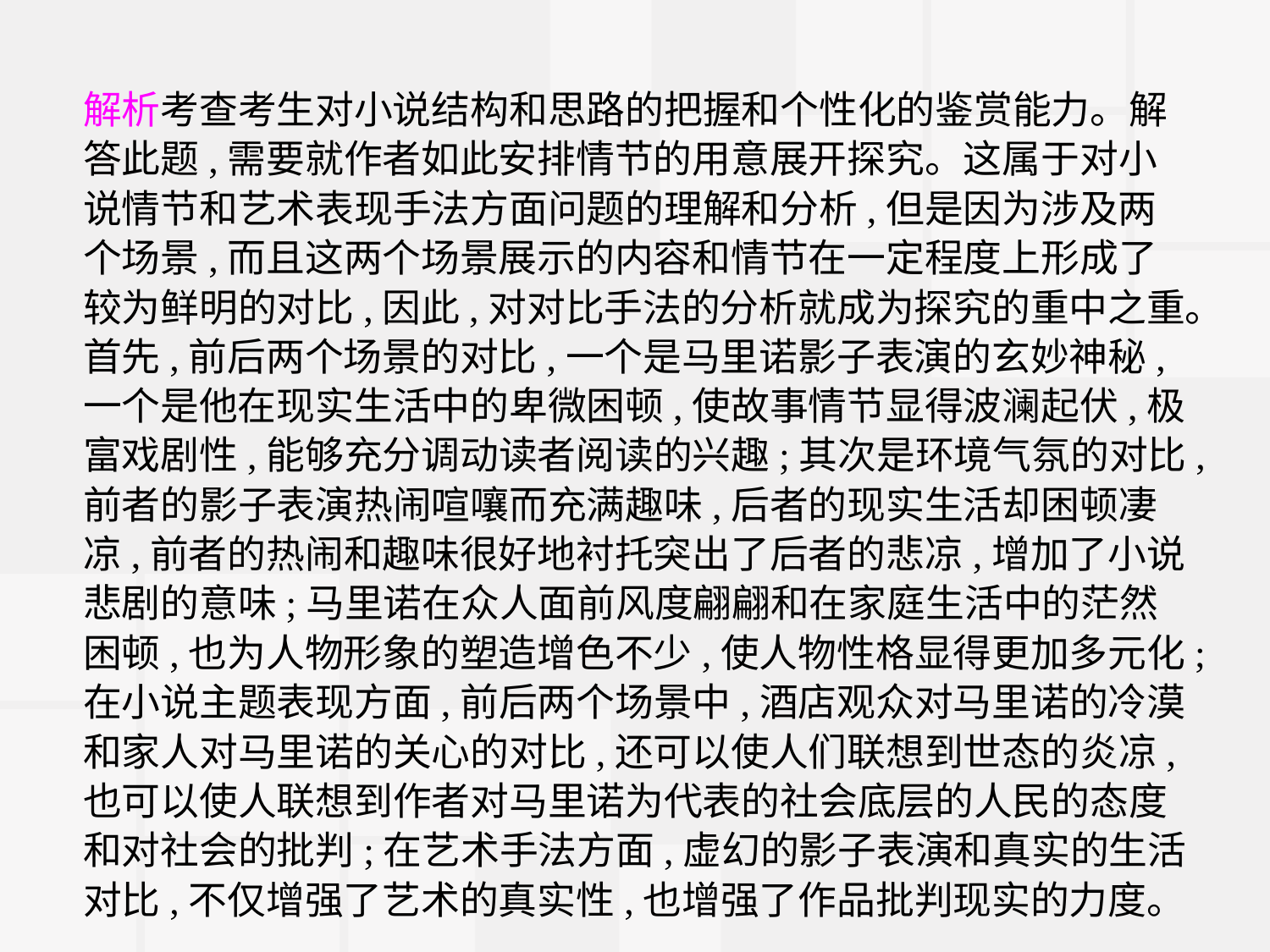

解析考查考生对小说结构和思路的把握和个性化的鉴赏能力。解答此题,需要就作者如此安排情节的用意展开探究。这属于对小说情节和艺术表现手法方面问题的理解和分析,但是因为涉及两个场景,而且这两个场景展示的内容和情节在一定程度上形成了较为鲜明的对比,因此,对对比手法的分析就成为探究的重中之重。首先,前后两个场景的对比,一个是马里诺影子表演的玄妙神秘,一个是他在现实生活中的卑微困顿,使故事情节显得波澜起伏,极富戏剧性,能够充分调动读者阅读的兴趣;其次是环境气氛的对比,前者的影子表演热闹喧嚷而充满趣味,后者的现实生活却困顿凄凉,前者的热闹和趣味很好地衬托突出了后者的悲凉,增加了小说悲剧的意味;马里诺在众人面前风度翩翩和在家庭生活中的茫然困顿,也为人物形象的塑造增色不少,使人物性格显得更加多元化;在小说主题表现方面,前后两个场景中,酒店观众对马里诺的冷漠和家人对马里诺的关心的对比,还可以使人们联想到世态的炎凉,也可以使人联想到作者对马里诺为代表的社会底层的人民的态度和对社会的批判;在艺术手法方面,虚幻的影子表演和真实的生活对比,不仅增强了艺术的真实性,也增强了作品批判现实的力度。